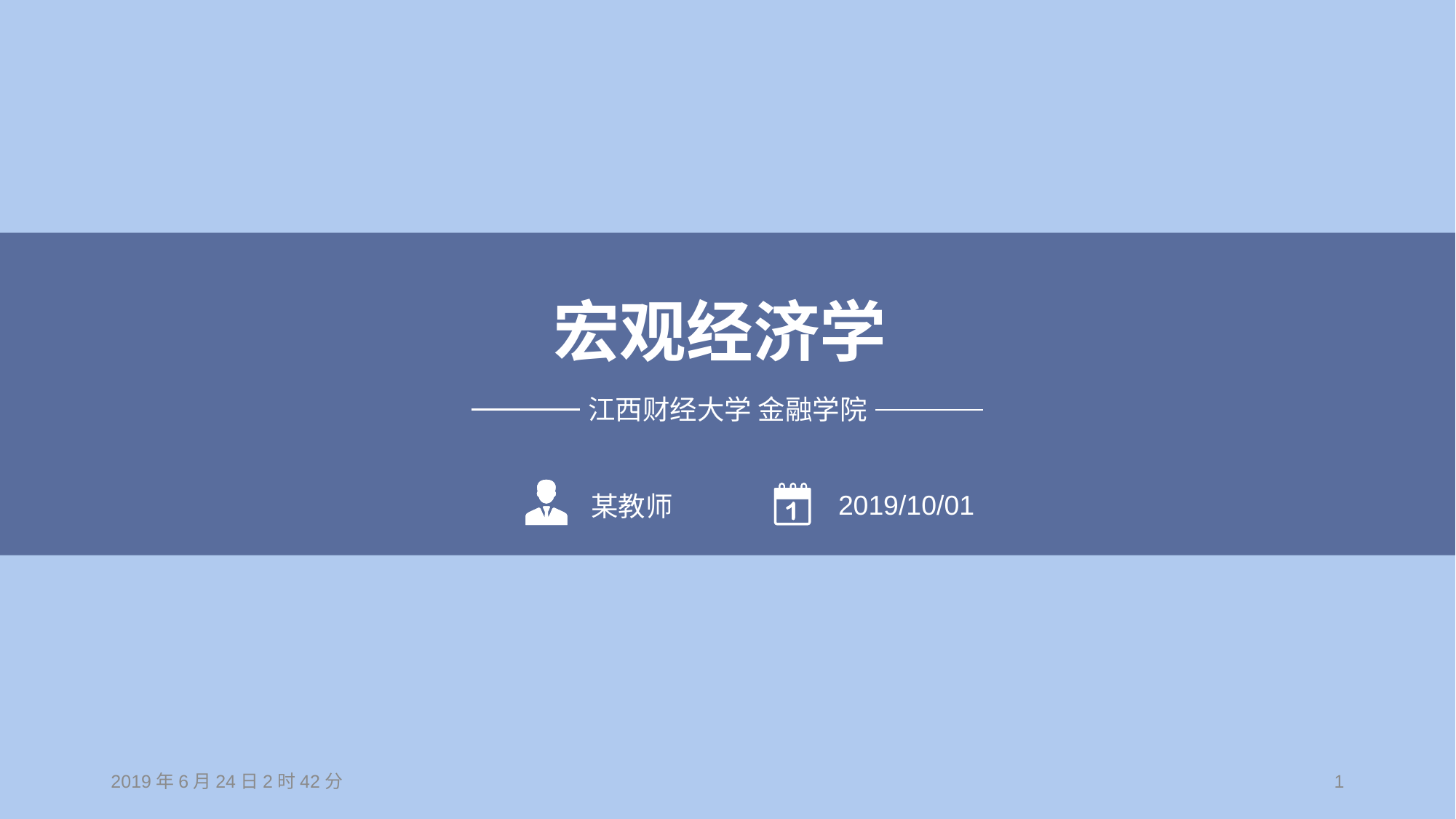

宏观经济学
江西财经大学 金融学院

2019/10/01

某教师
2019年6月24日2时42分
1